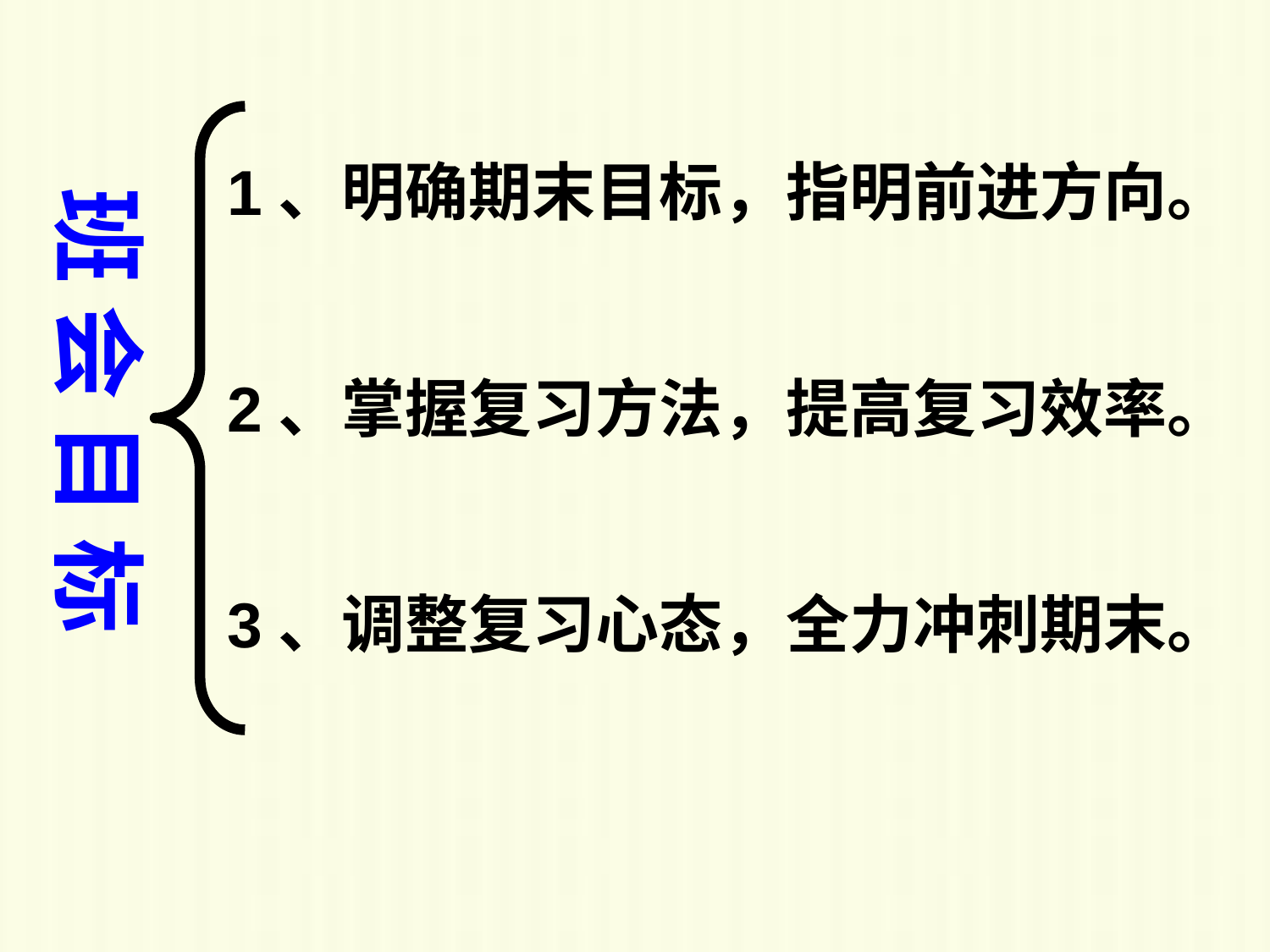

1、明确期末目标，指明前进方向。

2、掌握复习方法，提高复习效率。

3、调整复习心态，全力冲刺期末。
班 会 目 标